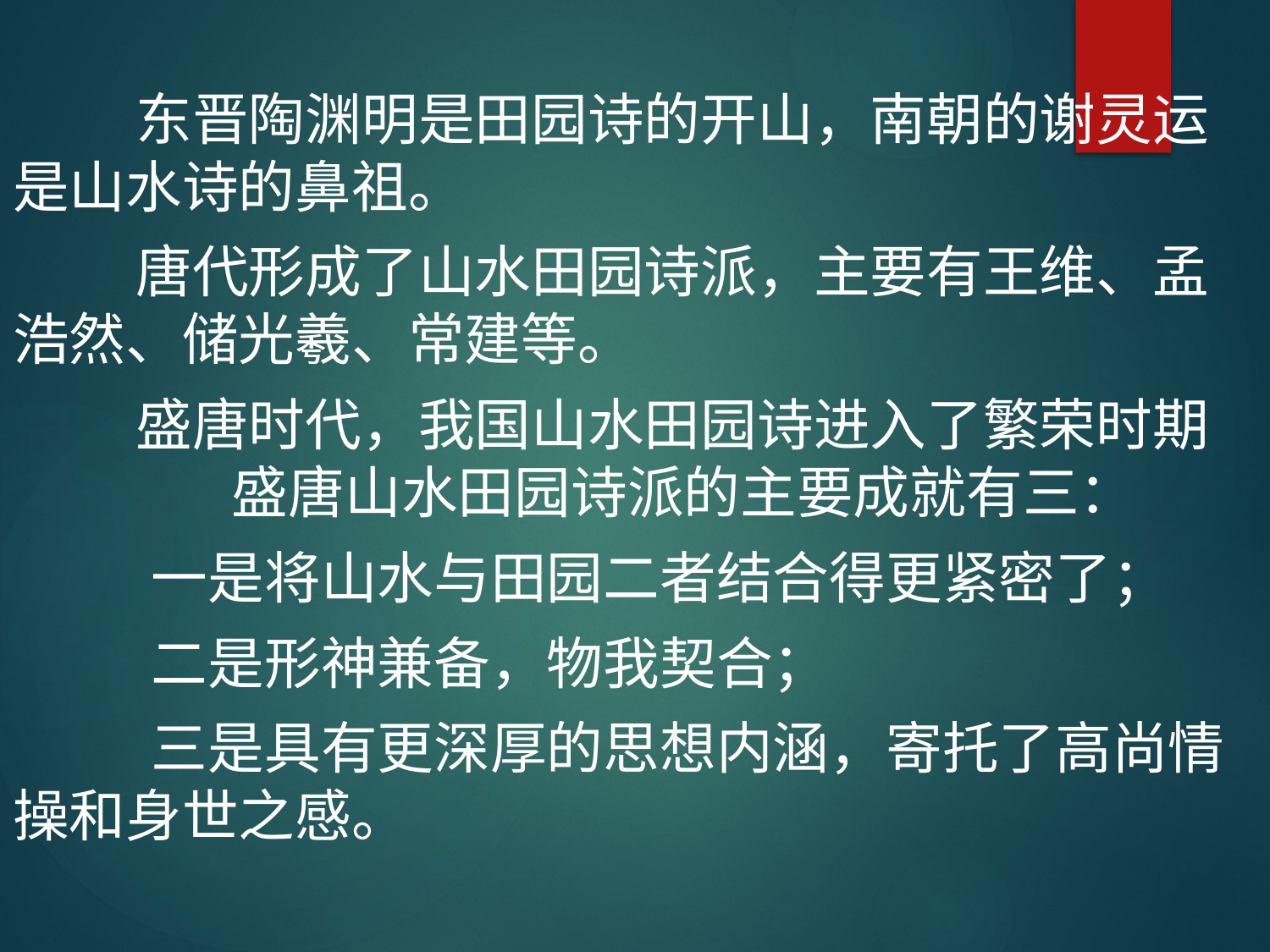

东晋陶渊明是田园诗的开山，南朝的谢灵运是山水诗的鼻祖。
       唐代形成了山水田园诗派，主要有王维、孟浩然、储光羲、常建等。
       盛唐时代，我国山水田园诗进入了繁荣时期                盛唐山水田园诗派的主要成就有三：
        一是将山水与田园二者结合得更紧密了；
        二是形神兼备，物我契合；
        三是具有更深厚的思想内涵，寄托了高尚情操和身世之感。